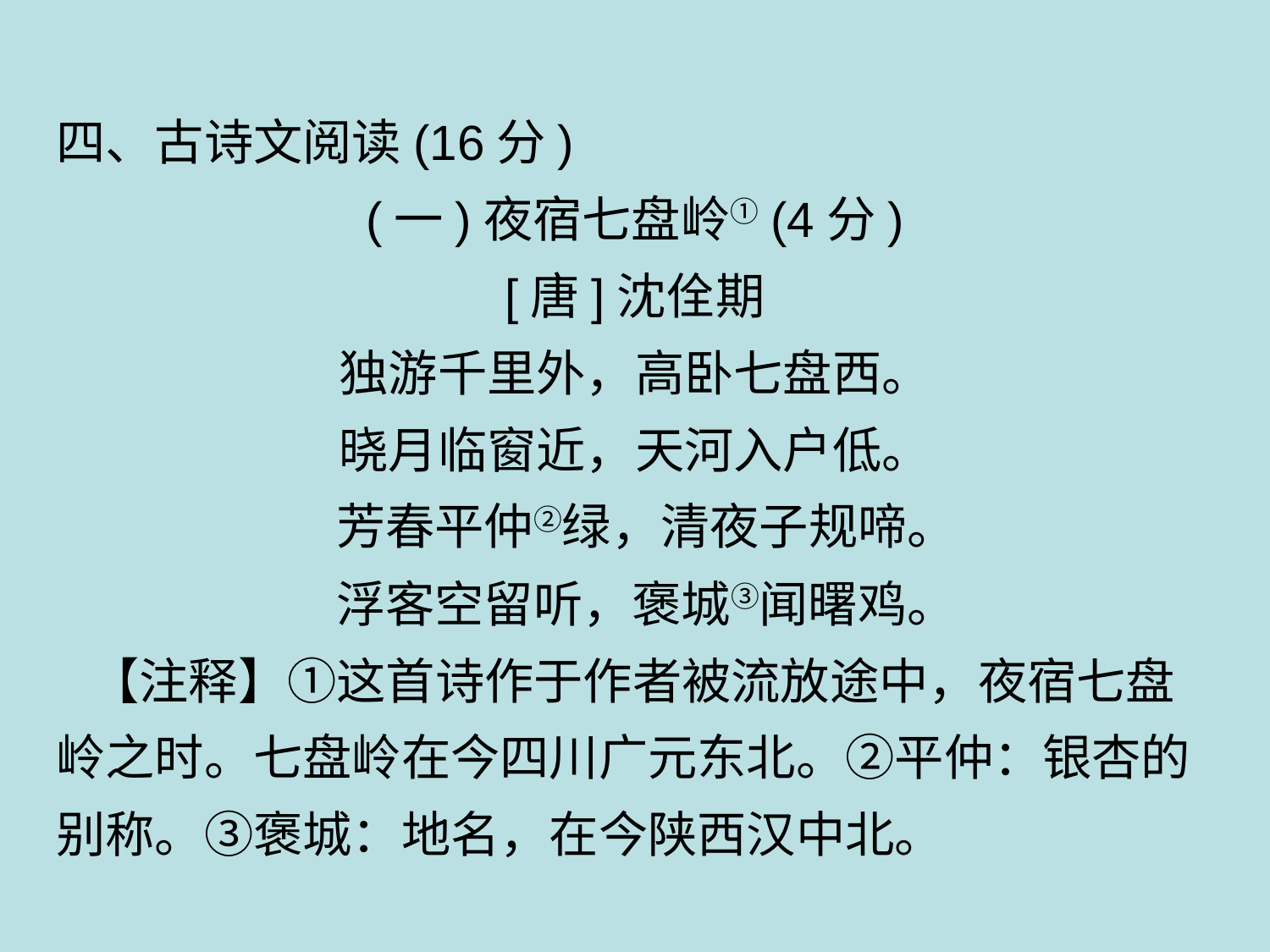

四、古诗文阅读(16分)
(一)夜宿七盘岭①(4分)
[唐]沈佺期
独游千里外，高卧七盘西。
晓月临窗近，天河入户低。
 芳春平仲②绿，清夜子规啼。
 浮客空留听，褒城③闻曙鸡。
  【注释】①这首诗作于作者被流放途中，夜宿七盘岭之时。七盘岭在今四川广元东北。②平仲：银杏的别称。③褒城：地名，在今陕西汉中北。